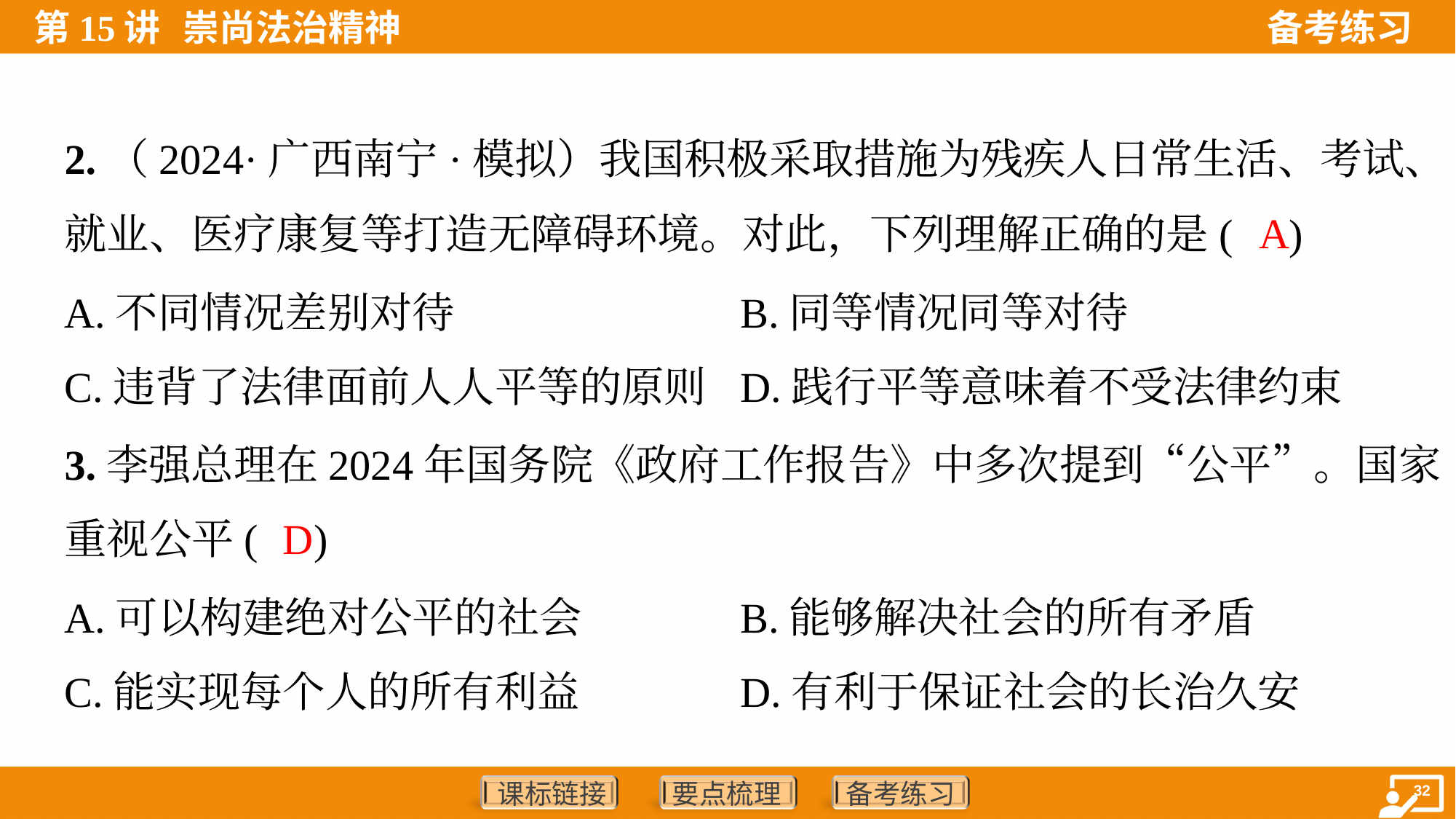

2.（2024·广西南宁·模拟）我国积极采取措施为残疾人日常生活、考试、
就业、医疗康复等打造无障碍环境。对此，下列理解正确的是(     )
A
A.不同情况差别对待	B.同等情况同等对待
C.违背了法律面前人人平等的原则	D.践行平等意味着不受法律约束
3.李强总理在2024年国务院《政府工作报告》中多次提到“公平”。国家
重视公平(     )
D
A.可以构建绝对公平的社会	B.能够解决社会的所有矛盾
C.能实现每个人的所有利益	D.有利于保证社会的长治久安